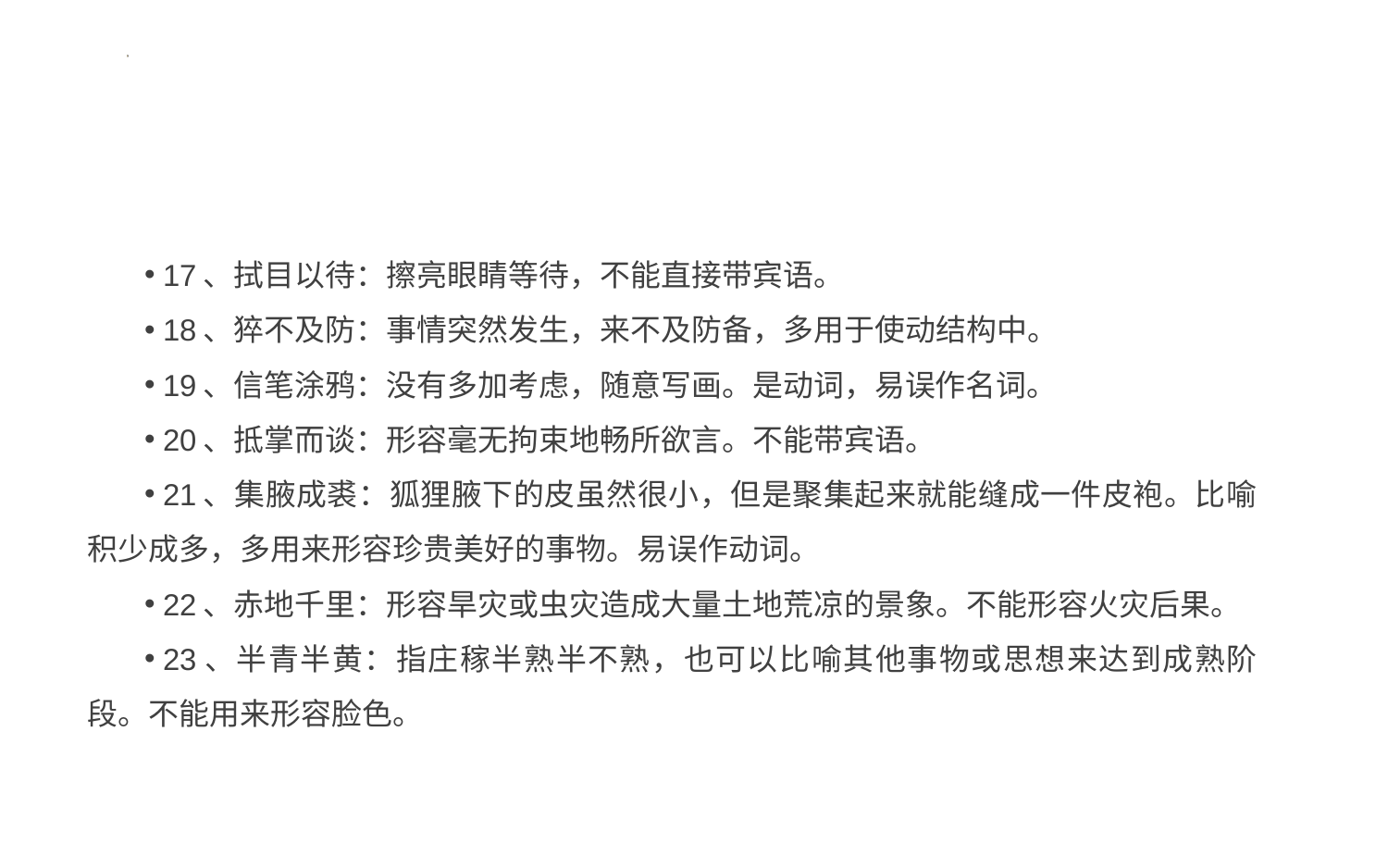

#
17、拭目以待：擦亮眼睛等待，不能直接带宾语。
18、猝不及防：事情突然发生，来不及防备，多用于使动结构中。
19、信笔涂鸦：没有多加考虑，随意写画。是动词，易误作名词。
20、抵掌而谈：形容毫无拘束地畅所欲言。不能带宾语。
21、集腋成裘：狐狸腋下的皮虽然很小，但是聚集起来就能缝成一件皮袍。比喻积少成多，多用来形容珍贵美好的事物。易误作动词。
22、赤地千里：形容旱灾或虫灾造成大量土地荒凉的景象。不能形容火灾后果。
23、半青半黄：指庄稼半熟半不熟，也可以比喻其他事物或思想来达到成熟阶段。不能用来形容脸色。